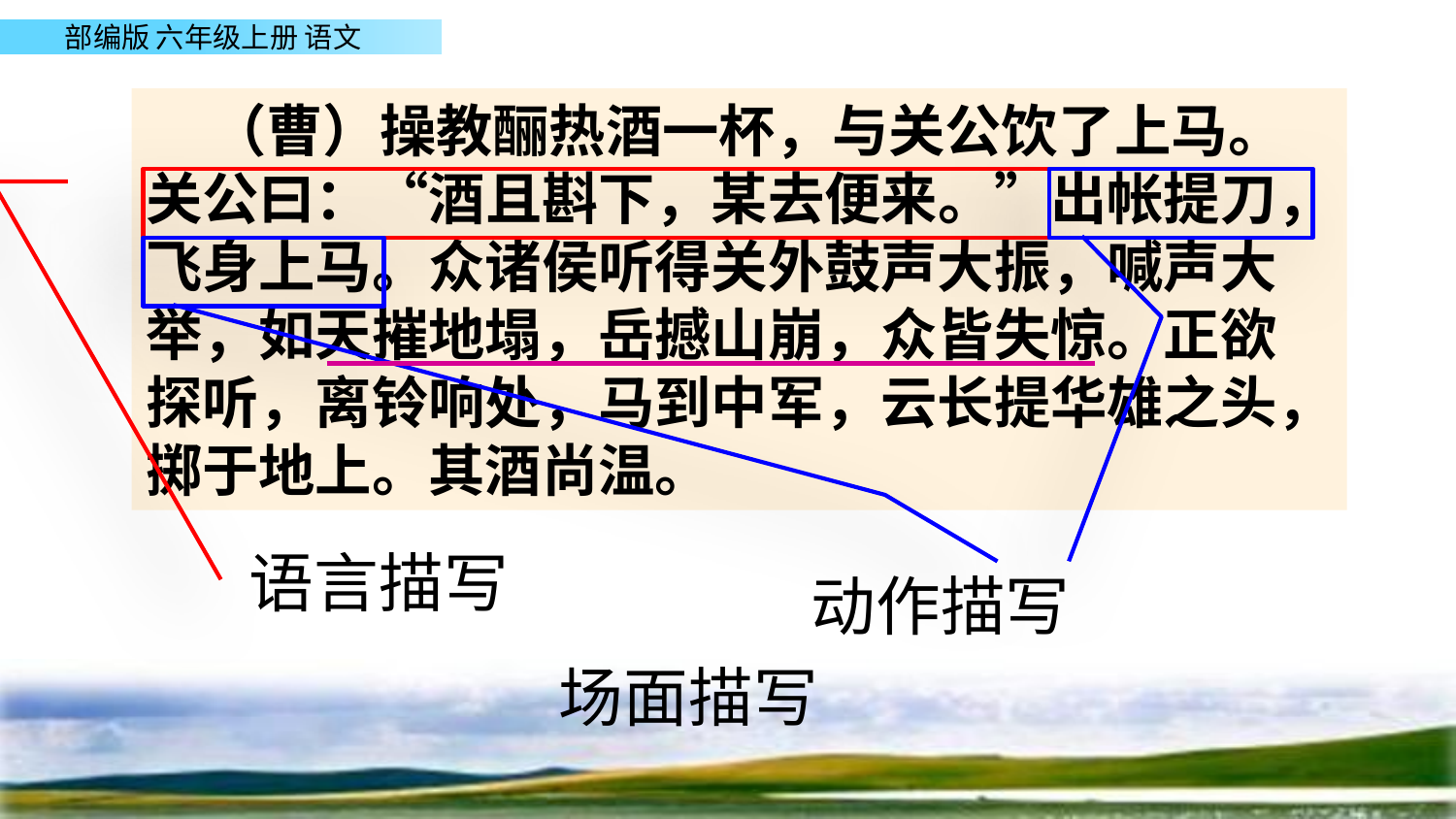

（曹）操教酾热酒一杯，与关公饮了上马。关公曰：“酒且斟下，某去便来。”出帐提刀，飞身上马。众诸侯听得关外鼓声大振，喊声大举，如天摧地塌，岳撼山崩，众皆失惊。正欲探听，离铃响处，马到中军，云长提华雄之头，掷于地上。其酒尚温。

语言描写
动作描写
场面描写